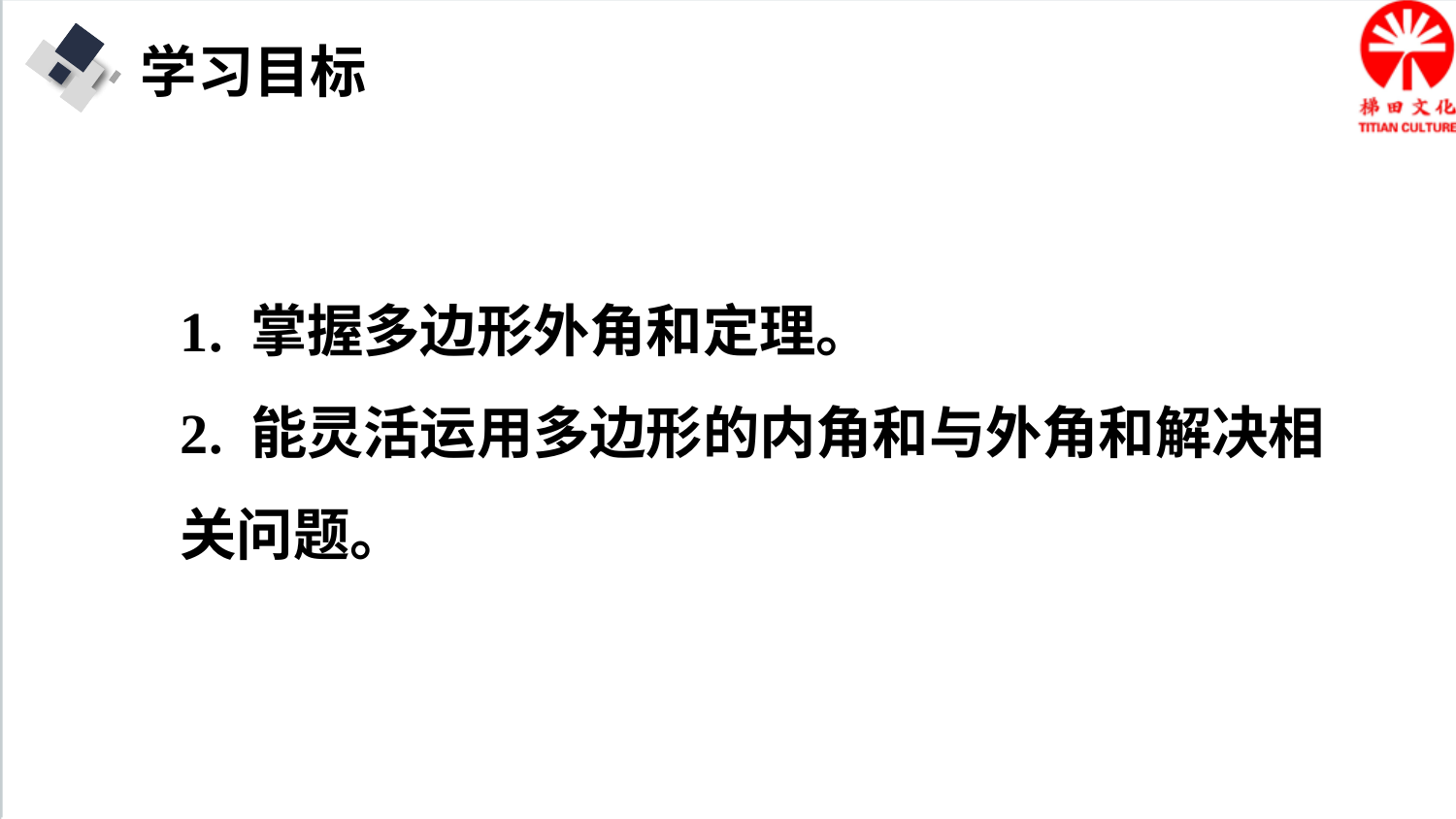

学习目标

1. 掌握多边形外角和定理。
2. 能灵活运用多边形的内角和与外角和解决相关问题。